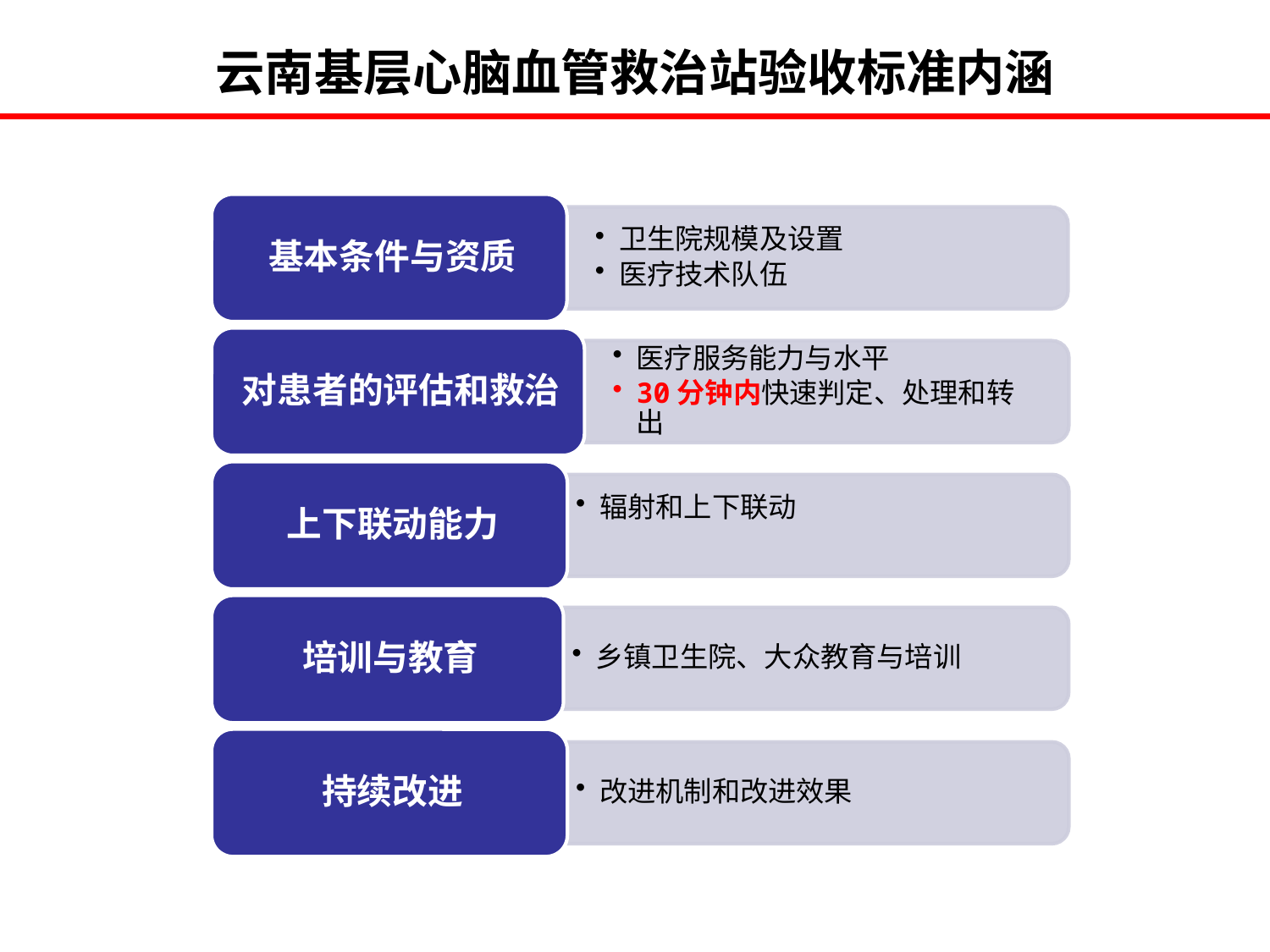

云南基层心脑血管救治站验收标准内涵
卫生院规模及设置
医疗技术队伍
基本条件与资质
医疗服务能力与水平
30分钟内快速判定、处理和转出
对患者的评估和救治
辐射和上下联动

上下联动能力
乡镇卫生院、大众教育与培训
培训与教育
改进机制和改进效果
持续改进